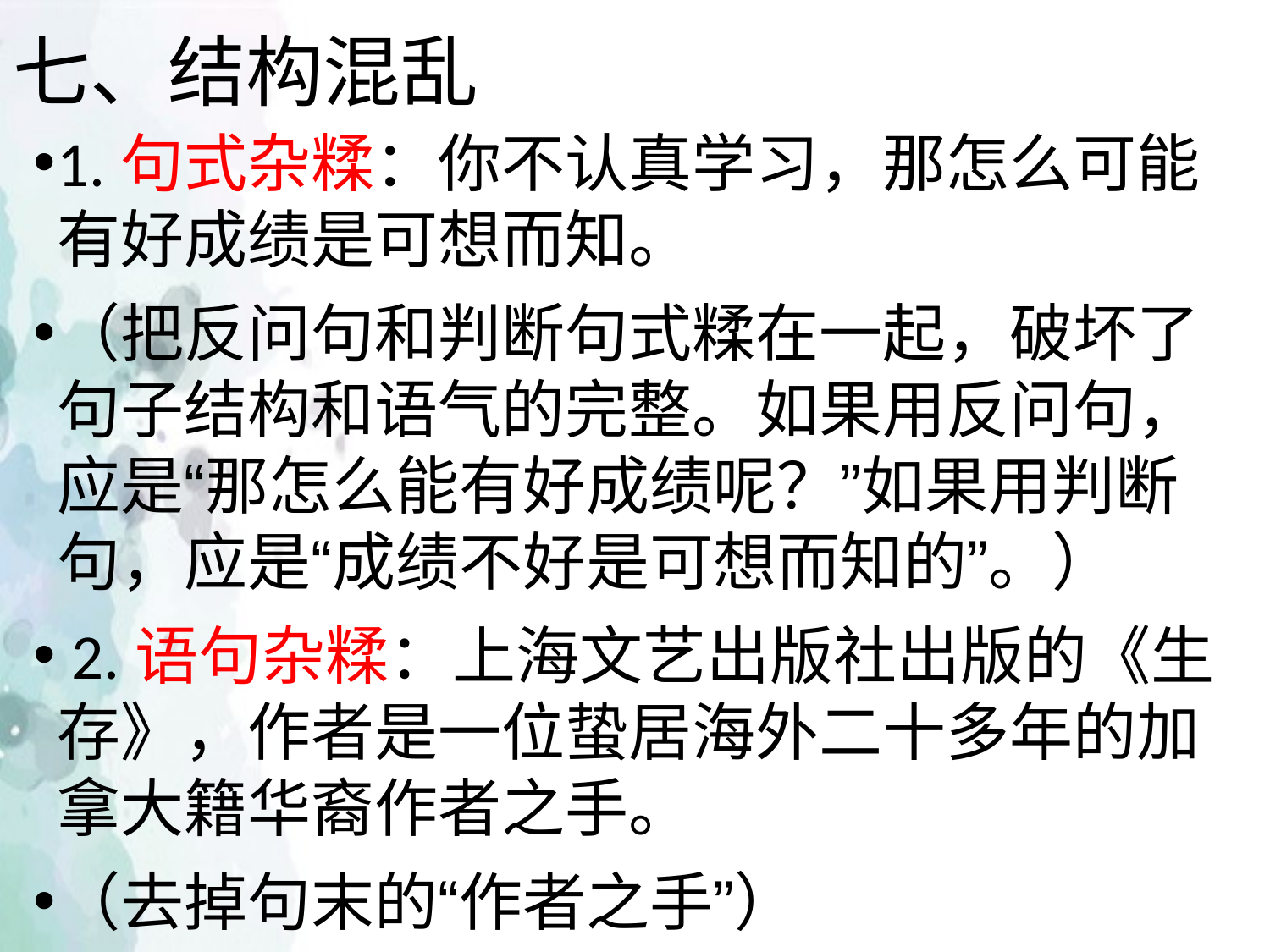

# 七、结构混乱
1.句式杂糅：你不认真学习，那怎么可能有好成绩是可想而知。
（把反问句和判断句式糅在一起，破坏了句子结构和语气的完整。如果用反问句，应是“那怎么能有好成绩呢？”如果用判断句，应是“成绩不好是可想而知的”。）
 2.语句杂糅：上海文艺出版社出版的《生存》，作者是一位蛰居海外二十多年的加拿大籍华裔作者之手。
（去掉句末的“作者之手”）